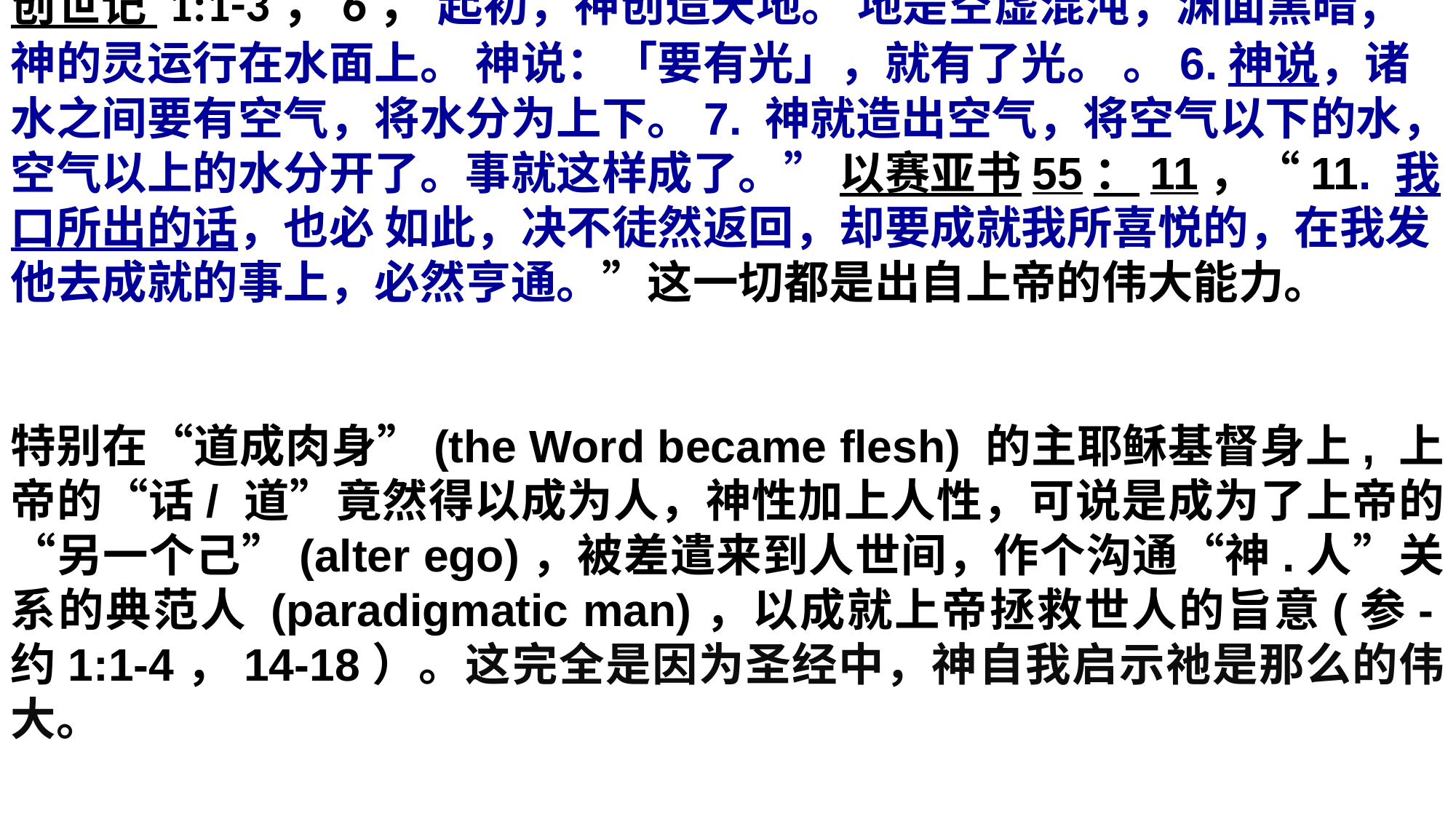

下列经文彰显上帝话语（神说）与圣灵运行的动力与创造性：
创世记 1:1-3，6， 起初，神创造天地。 地是空虚混沌，渊面黑暗；神的灵运行在水面上。 神说：「要有光」，就有了光。 。6.神说，诸水之间要有空气，将水分为上下。7. 神就造出空气，将空气以下的水，空气以上的水分开了。事就这样成了。” 以赛亚书55：11，“11. 我口所出的话，也必 如此，决不徒然返回，却要成就我所喜悦的，在我发他去成就的事上，必然亨通。”这一切都是出自上帝的伟大能力。

特别在“道成肉身”(the Word became flesh) 的主耶稣基督身上, 上帝的“话/ 道”竟然得以成为人，神性加上人性，可说是成为了上帝的“另一个己”(alter ego)，被差遣来到人世间，作个沟通“神.人”关系的典范人 (paradigmatic man)，以成就上帝拯救世人的旨意(参-约1:1-4，14-18）。这完全是因为圣经中，神自我启示祂是那么的伟大。